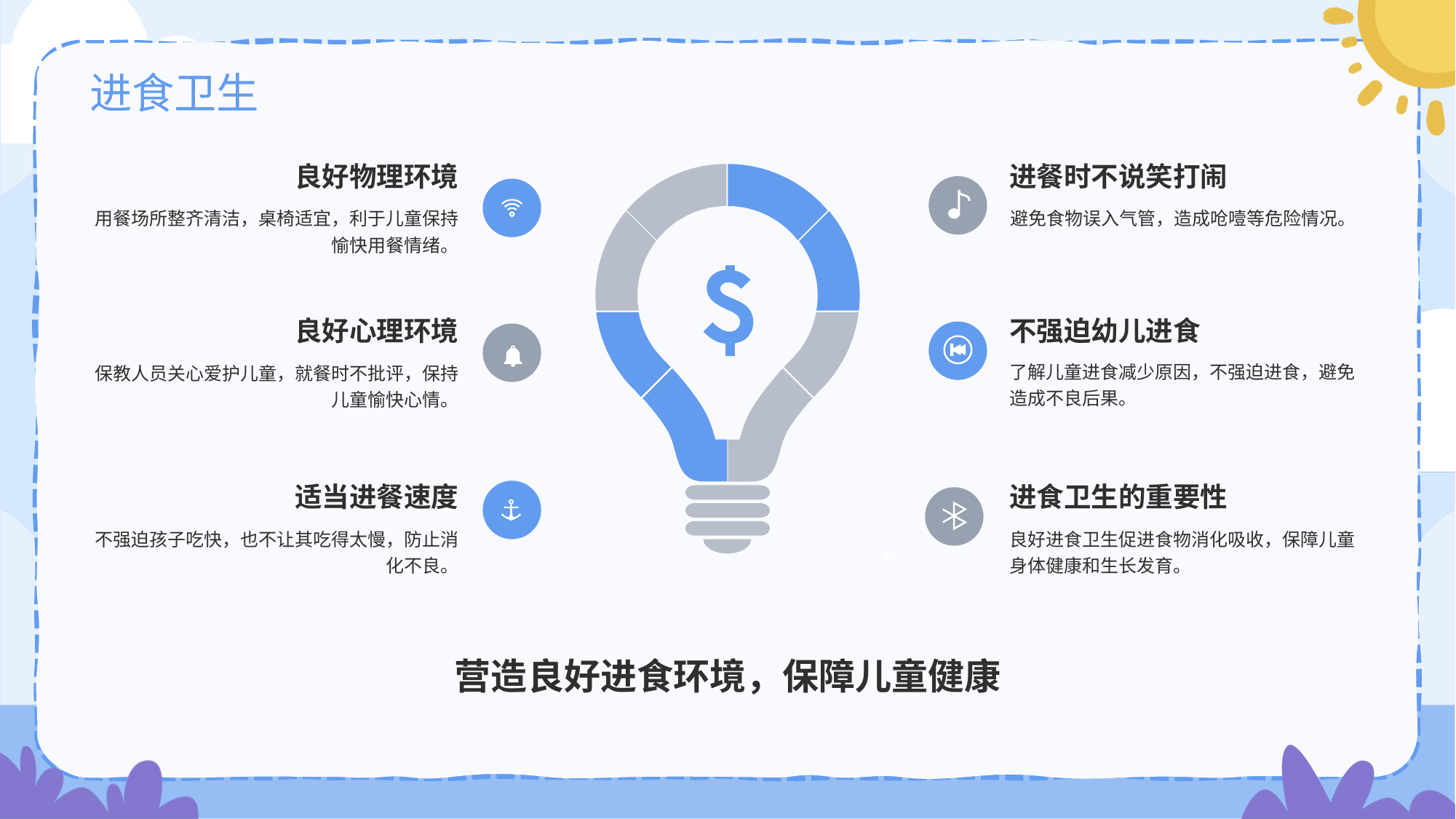

# 进食卫生
良好物理环境

用餐场所整齐清洁，桌椅适宜，利于儿童保持愉快用餐情绪。

进餐时不说笑打闹

避免食物误入气管，造成呛噎等危险情况。

良好心理环境

保教人员关心爱护儿童，就餐时不批评，保持儿童愉快心情。
不强迫幼儿进食

了解儿童进食减少原因，不强迫进食，避免造成不良后果。

适当进餐速度

不强迫孩子吃快，也不让其吃得太慢，防止消化不良。
进食卫生的重要性

良好进食卫生促进食物消化吸收，保障儿童身体健康和生长发育。

营造良好进食环境，保障儿童健康